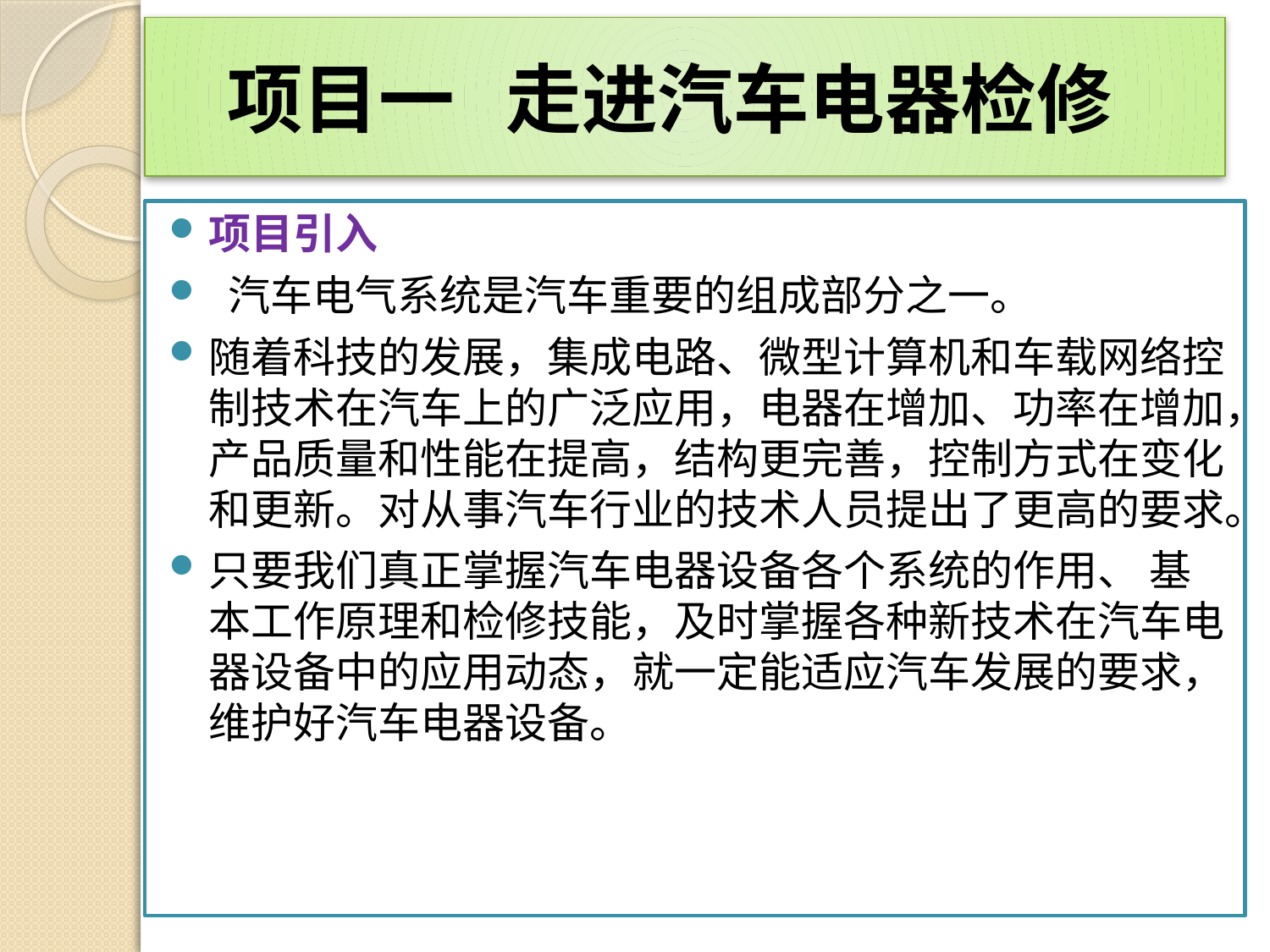

# 项目一   走进汽车电器检修
项目引入
 汽车电气系统是汽车重要的组成部分之一。
随着科技的发展，集成电路、微型计算机和车载网络控制技术在汽车上的广泛应用，电器在增加、功率在增加，产品质量和性能在提高，结构更完善，控制方式在变化和更新。对从事汽车行业的技术人员提出了更高的要求。
只要我们真正掌握汽车电器设备各个系统的作用、 基本工作原理和检修技能，及时掌握各种新技术在汽车电器设备中的应用动态，就一定能适应汽车发展的要求，维护好汽车电器设备。